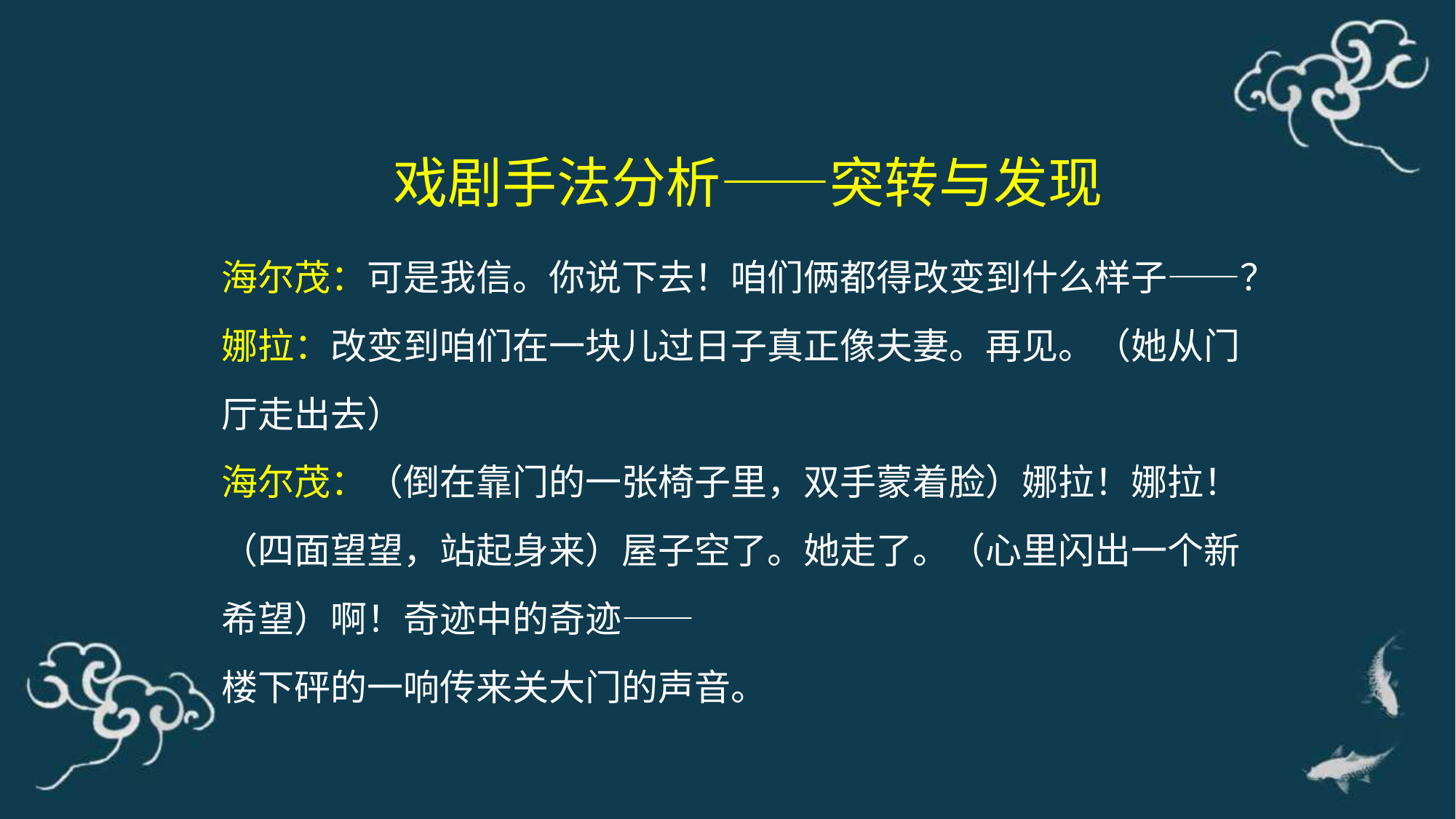

戏剧手法分析——突转与发现
海尔茂：可是我信。你说下去！咱们俩都得改变到什么样子——？
娜拉：改变到咱们在一块儿过日子真正像夫妻。再见。（她从门厅走出去）
海尔茂：（倒在靠门的一张椅子里，双手蒙着脸）娜拉！娜拉！（四面望望，站起身来）屋子空了。她走了。（心里闪出一个新希望）啊！奇迹中的奇迹——
楼下砰的一响传来关大门的声音。